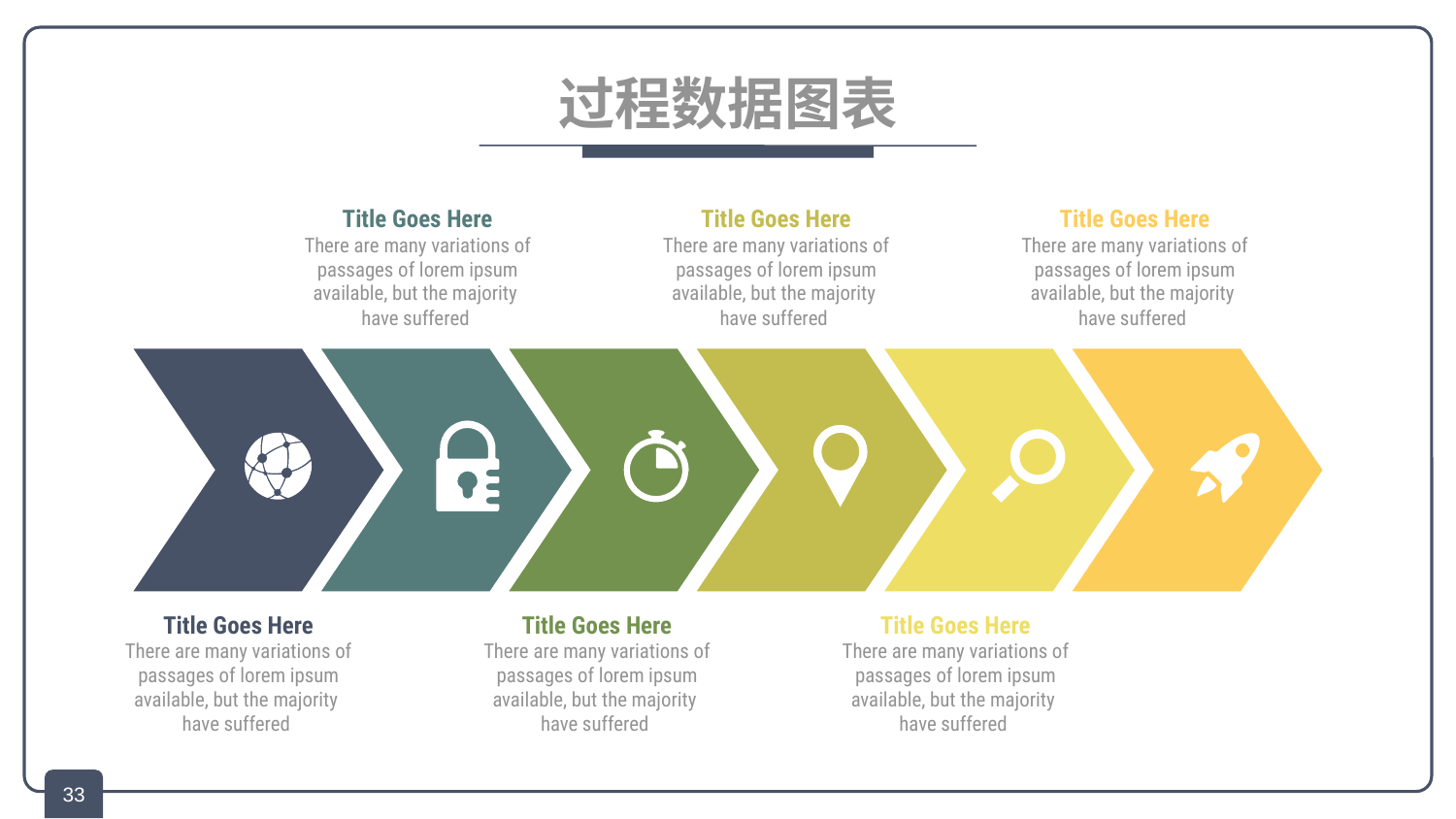

# 过程数据图表
Title Goes Here
There are many variations of passages of lorem ipsum available, but the majority
have suffered
Title Goes Here
There are many variations of passages of lorem ipsum available, but the majority
have suffered
Title Goes Here
There are many variations of passages of lorem ipsum available, but the majority
have suffered

Title Goes Here
There are many variations of passages of lorem ipsum available, but the majority
have suffered
Title Goes Here
There are many variations of passages of lorem ipsum available, but the majority
have suffered
Title Goes Here
There are many variations of passages of lorem ipsum available, but the majority
have suffered